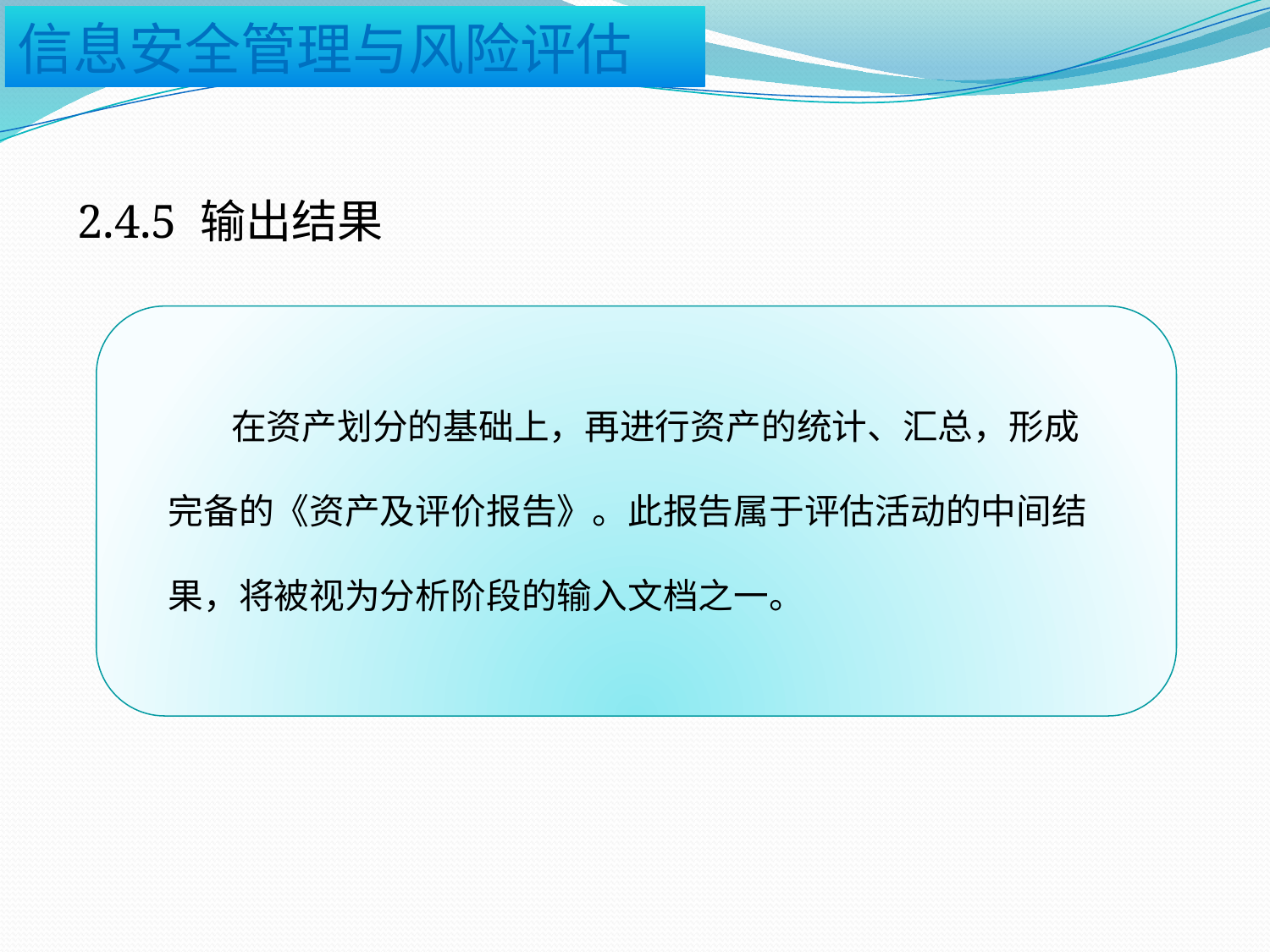

2.4.5 输出结果

       在资产划分的基础上，再进行资产的统计、汇总，形成完备的《资产及评价报告》。此报告属于评估活动的中间结果，将被视为分析阶段的输入文档之一。